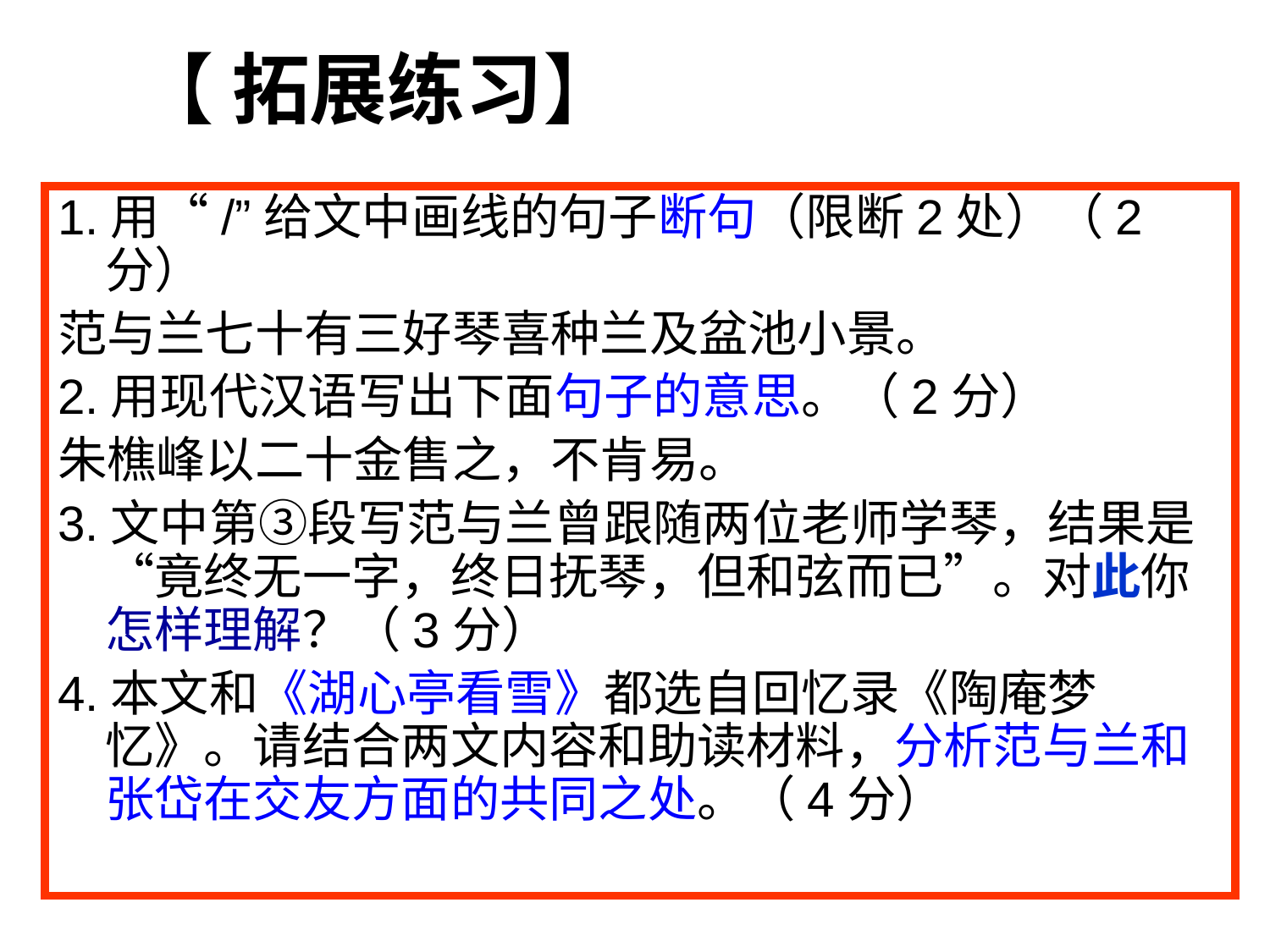

【 拓展练习】
1.用“/”给文中画线的句子断句（限断2处）（2分）
范与兰七十有三好琴喜种兰及盆池小景。
2.用现代汉语写出下面句子的意思。（2分）
朱樵峰以二十金售之，不肯易。
3.文中第③段写范与兰曾跟随两位老师学琴，结果是“竟终无一字，终日抚琴，但和弦而已”。对此你怎样理解？（3分）
4.本文和《湖心亭看雪》都选自回忆录《陶庵梦忆》。请结合两文内容和助读材料，分析范与兰和张岱在交友方面的共同之处。（4分）